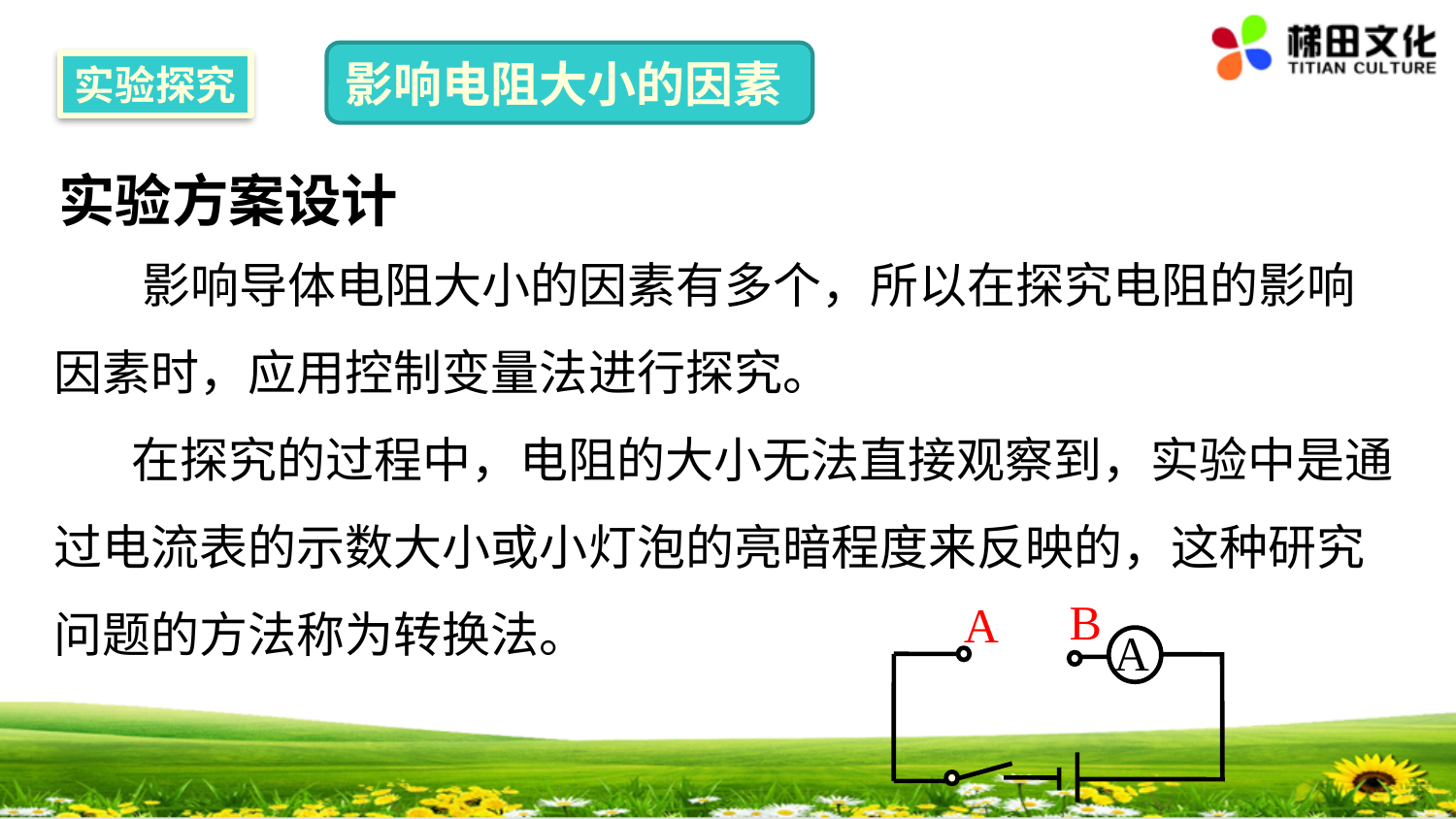

影响电阻大小的因素
实验探究
实验方案设计
       影响导体电阻大小的因素有多个，所以在探究电阻的影响因素时，应用控制变量法进行探究。
      在探究的过程中，电阻的大小无法直接观察到，实验中是通过电流表的示数大小或小灯泡的亮暗程度来反映的，这种研究问题的方法称为转换法。
B
A
A